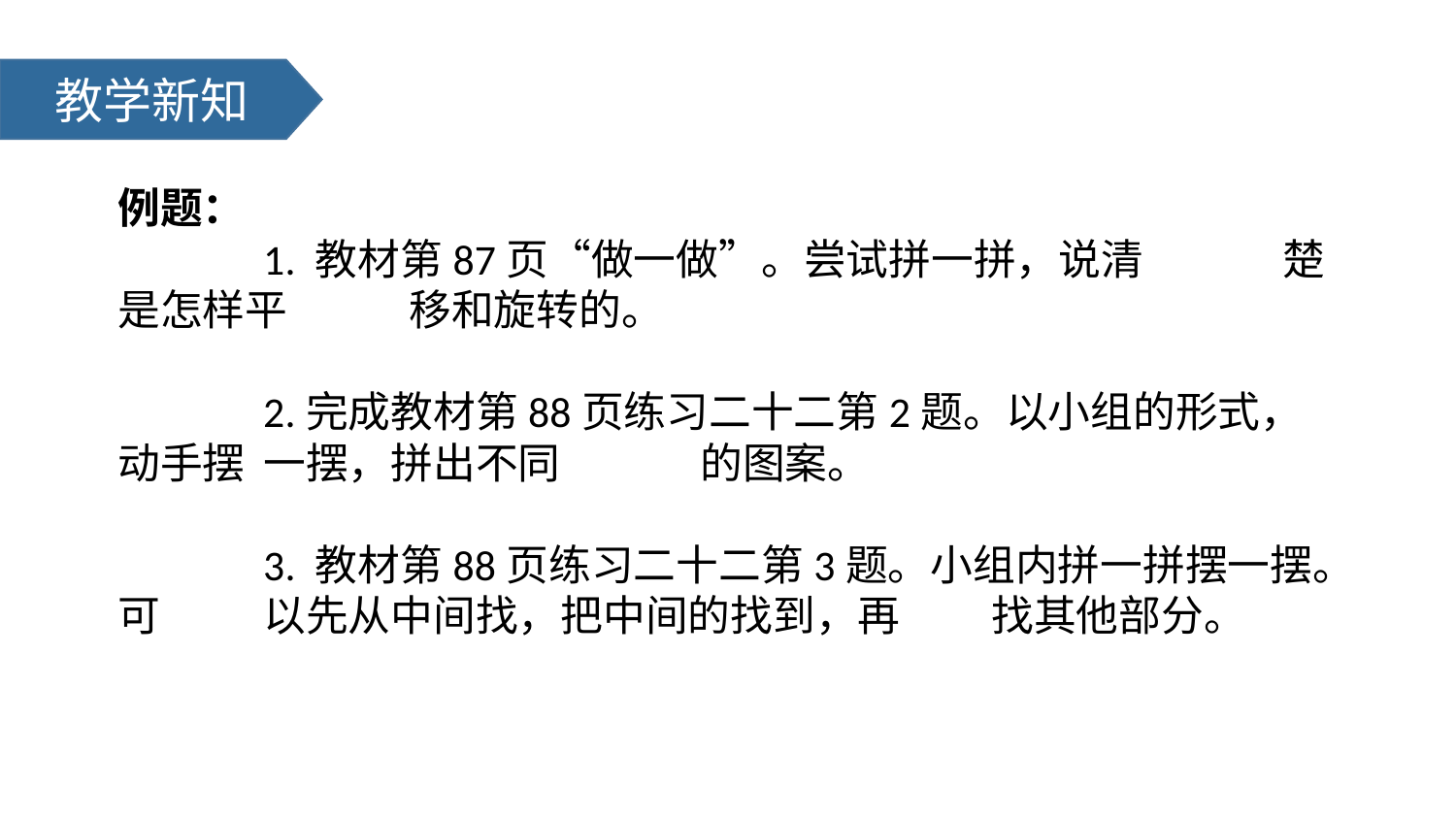

教学新知
例题：
	1. 教材第87页“做一做”。尝试拼一拼，说清	楚是怎样平	移和旋转的。

	2.完成教材第88页练习二十二第2题。以小组的形式，动手摆	一摆，拼出不同	的图案。

	3. 教材第88页练习二十二第3题。小组内拼一拼摆一摆。可	以先从中间找，把中间的找到，再	找其他部分。